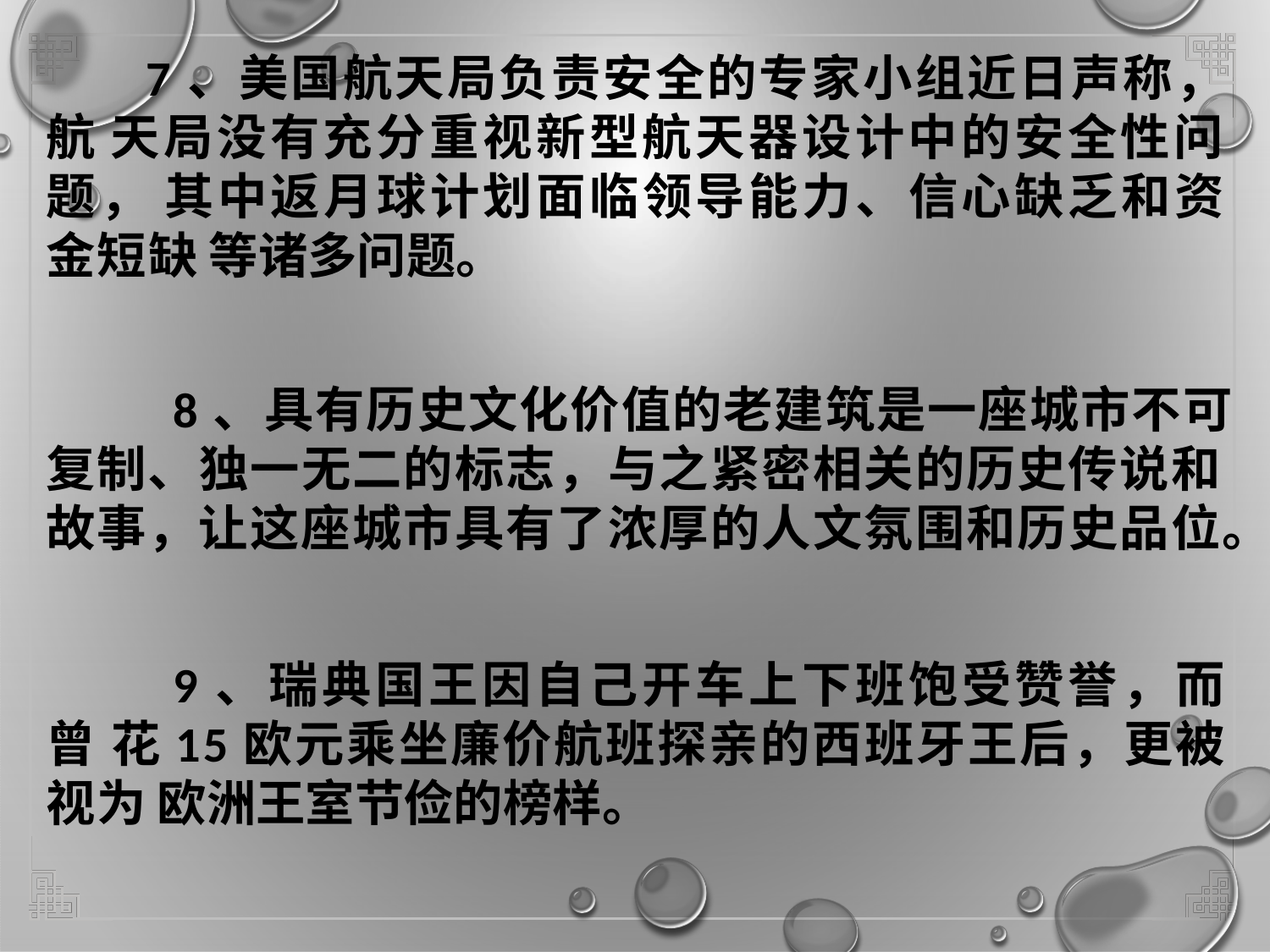

# 7、美国航天局负责安全的专家小组近日声称，航 天局没有充分重视新型航天器设计中的安全性问题， 其中返月球计划面临领导能力、信心缺乏和资金短缺 等诸多问题。
8、具有历史文化价值的老建筑是一座城市不可 复制、独一无二的标志，与之紧密相关的历史传说和 故事，让这座城市具有了浓厚的人文氛围和历史品位。

9、瑞典国王因自己开车上下班饱受赞誉，而曾 花15欧元乘坐廉价航班探亲的西班牙王后，更被视为 欧洲王室节俭的榜样。